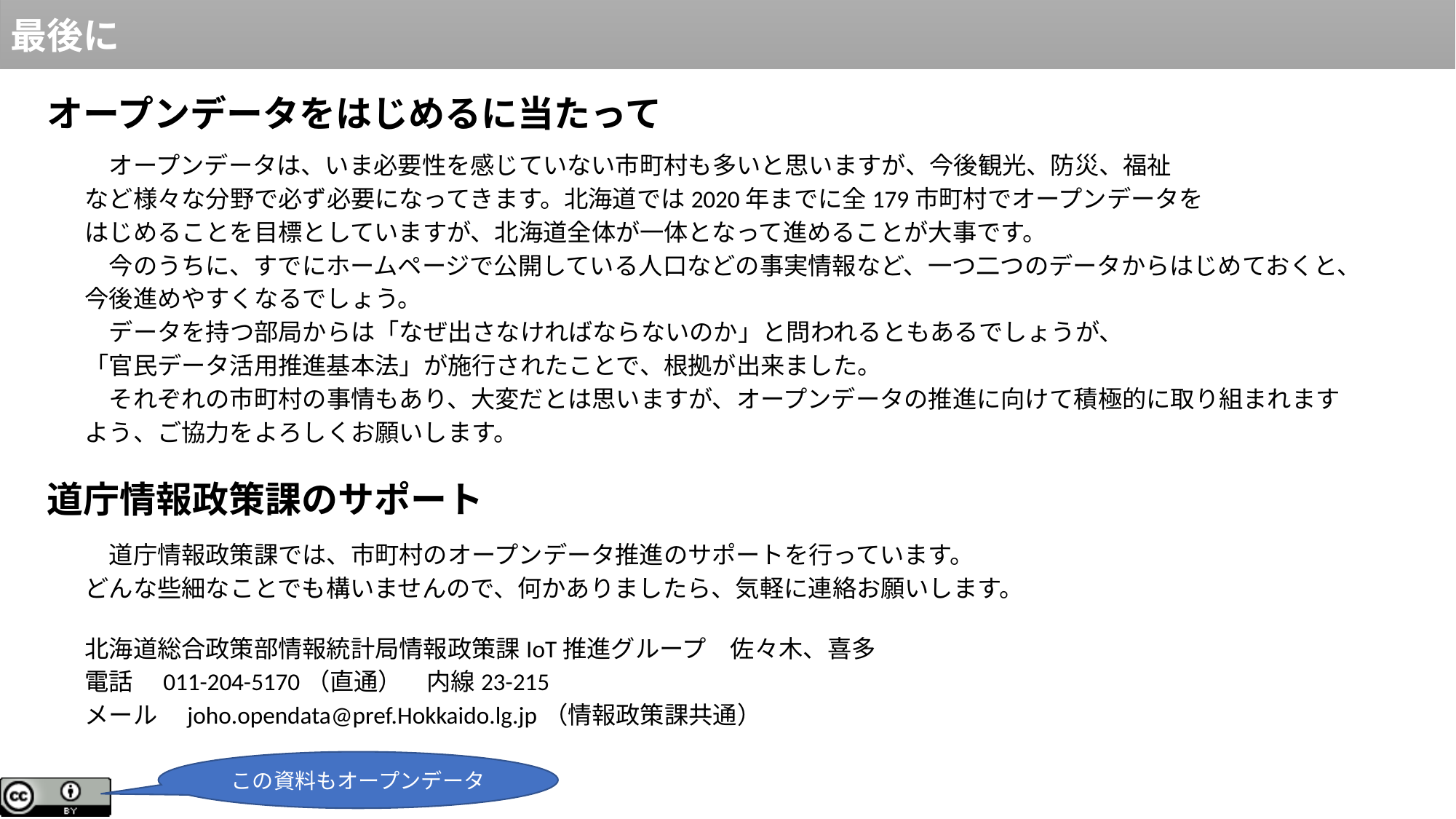

最後に
オープンデータをはじめるに当たって
　オープンデータは、いま必要性を感じていない市町村も多いと思いますが、今後観光、防災、福祉
など様々な分野で必ず必要になってきます。北海道では2020年までに全179市町村でオープンデータを
はじめることを目標としていますが、北海道全体が一体となって進めることが大事です。
　今のうちに、すでにホームページで公開している人口などの事実情報など、一つ二つのデータからはじめておくと、今後進めやすくなるでしょう。
　データを持つ部局からは「なぜ出さなければならないのか」と問われるともあるでしょうが、
「官民データ活用推進基本法」が施行されたことで、根拠が出来ました。
　それぞれの市町村の事情もあり、大変だとは思いますが、オープンデータの推進に向けて積極的に取り組まれますよう、ご協力をよろしくお願いします。
道庁情報政策課のサポート
　道庁情報政策課では、市町村のオープンデータ推進のサポートを行っています。
どんな些細なことでも構いませんので、何かありましたら、気軽に連絡お願いします。
北海道総合政策部情報統計局情報政策課IoT推進グループ　佐々木、喜多
電話　011-204-5170（直通）　内線23-215
メール　joho.opendata@pref.Hokkaido.lg.jp（情報政策課共通）
この資料もオープンデータ
43